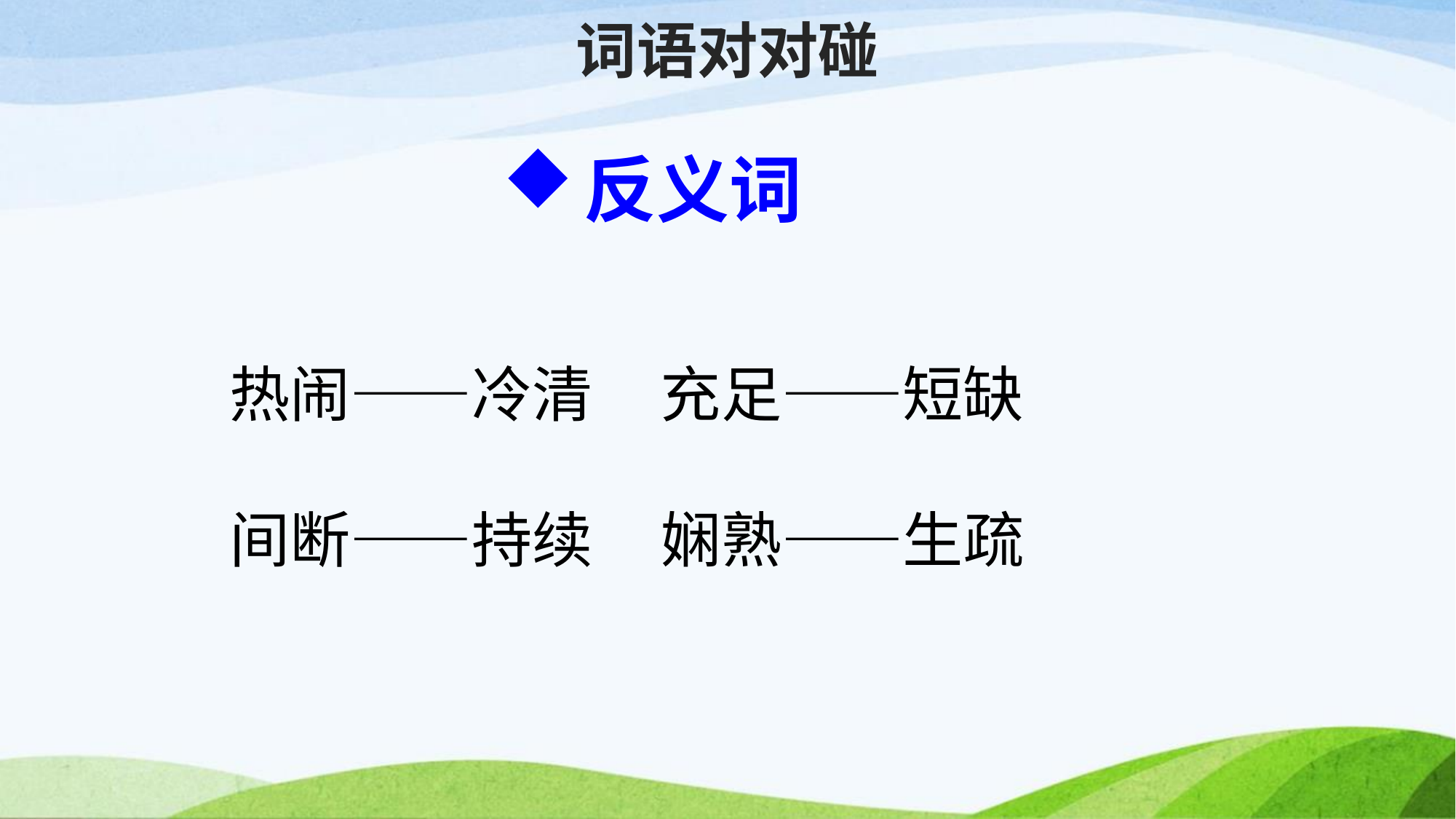

# 词语对对碰
反义词
热闹——冷清     充足——短缺
间断——持续     娴熟——生疏